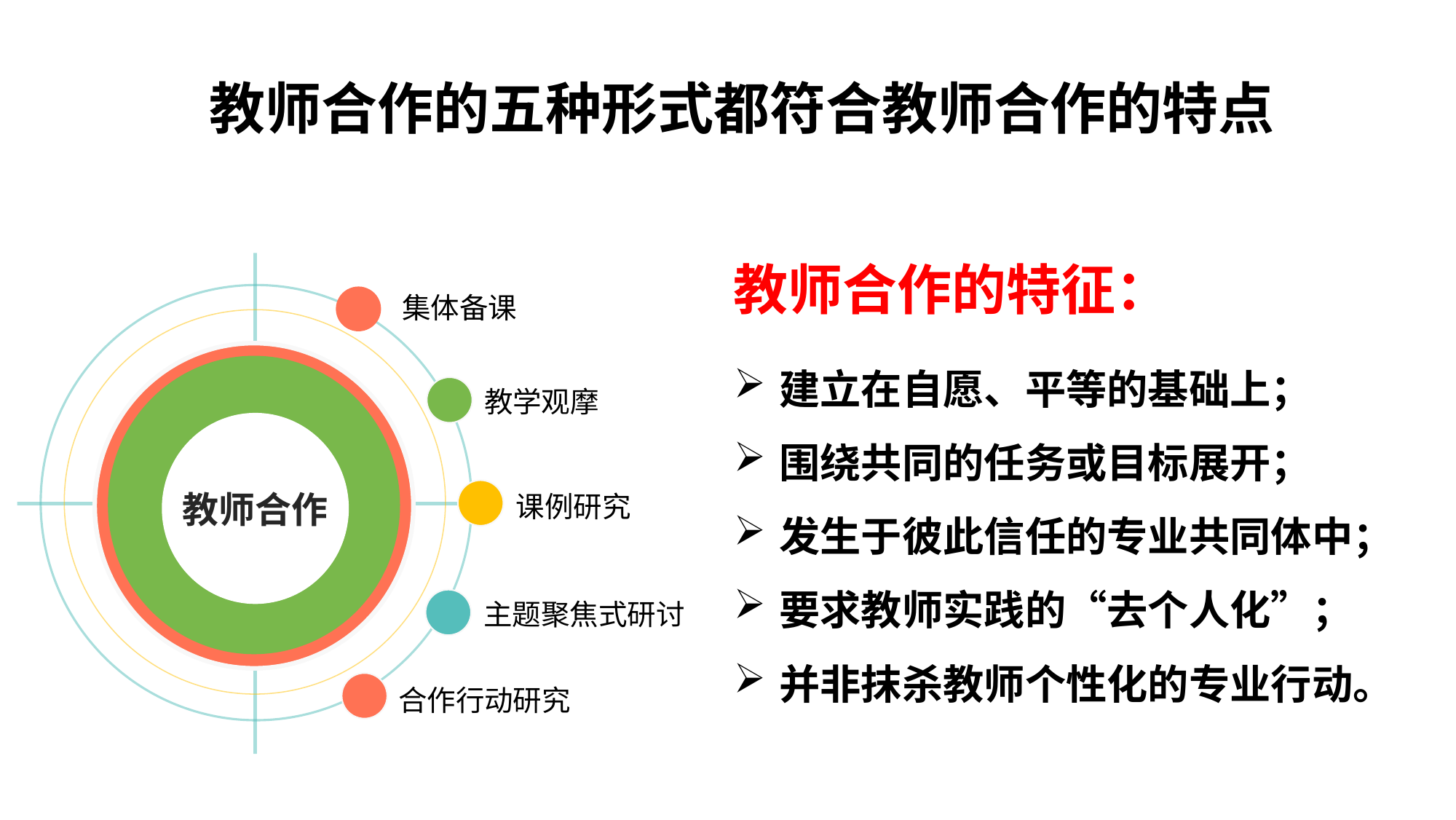

教师合作的五种形式都符合教师合作的特点
教师合作的特征：
建立在自愿、平等的基础上；
围绕共同的任务或目标展开；
发生于彼此信任的专业共同体中；
要求教师实践的“去个人化”；
并非抹杀教师个性化的专业行动。

集体备课

教学观摩
教师合作

课例研究

主题聚焦式研讨

合作行动研究